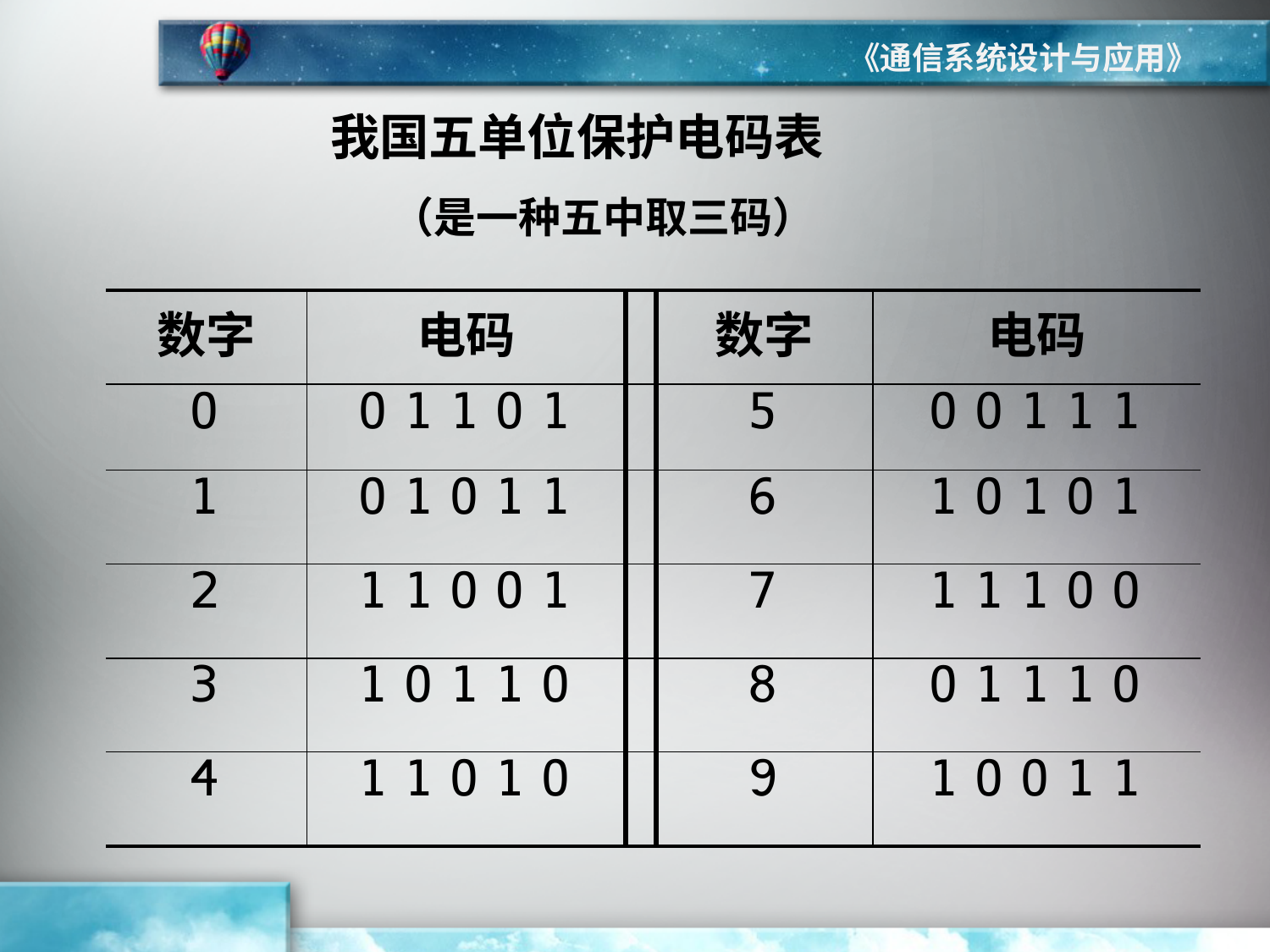

《通信系统设计与应用》
我国五单位保护电码表
（是一种五中取三码）
| 数字 | 电码 |  | 数字 | 电码 |
| --- | --- | --- | --- | --- |
| 0 | 0 1 1 0 1 |  | 5 | 0 0 1 1 1 |
| 1 | 0 1 0 1 1 |  | 6 | 1 0 1 0 1 |
| 2 | 1 1 0 0 1 |  | 7 | 1 1 1 0 0 |
| 3 | 1 0 1 1 0 |  | 8 | 0 1 1 1 0 |
| 4 | 1 1 0 1 0 |  | 9 | 1 0 0 1 1 |